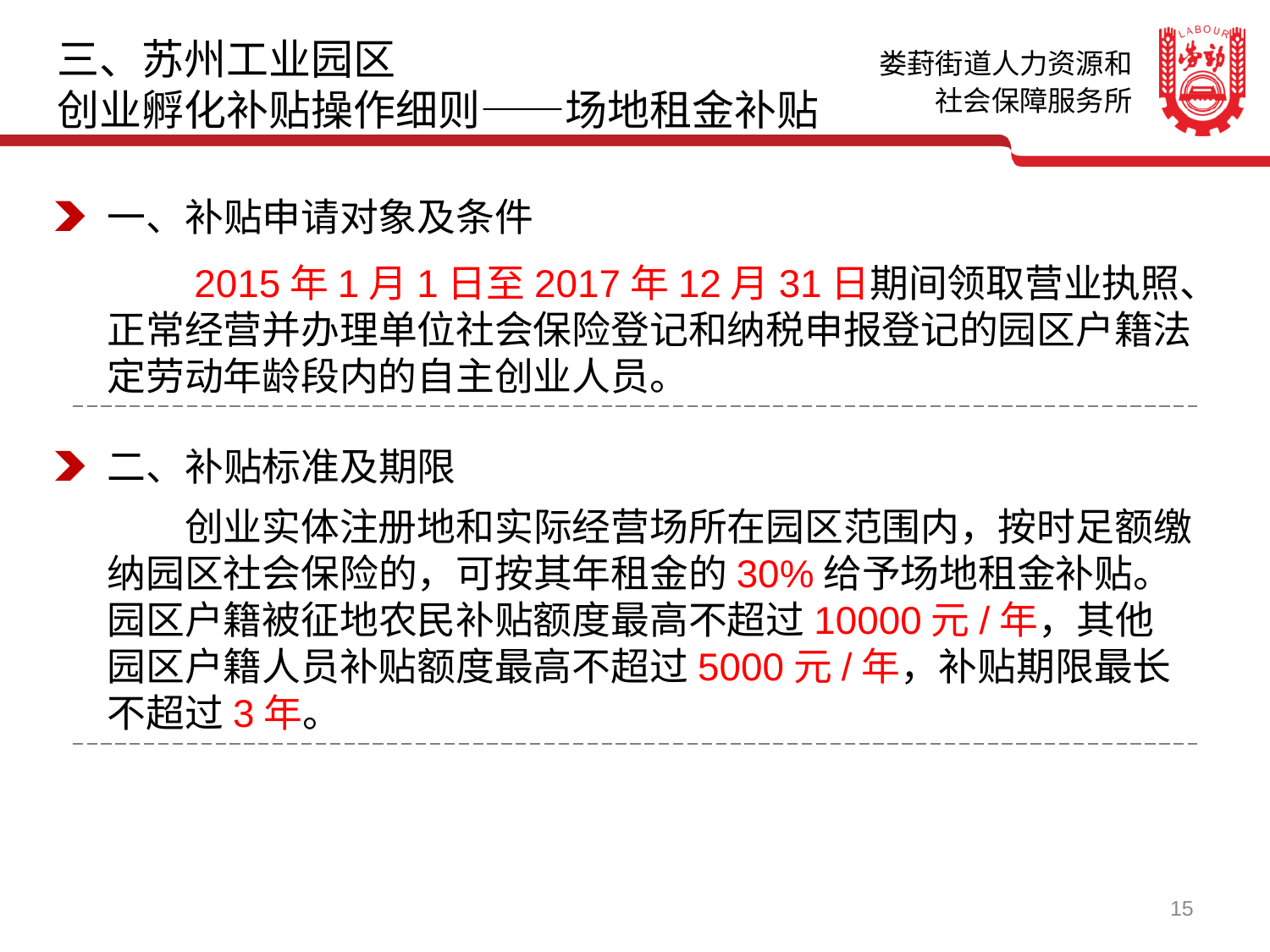

三、苏州工业园区
创业孵化补贴操作细则——场地租金补贴
一、补贴申请对象及条件

　　2015年1月1日至2017年12月31日期间领取营业执照、正常经营并办理单位社会保险登记和纳税申报登记的园区户籍法定劳动年龄段内的自主创业人员。
二、补贴标准及期限

　　创业实体注册地和实际经营场所在园区范围内，按时足额缴纳园区社会保险的，可按其年租金的30%给予场地租金补贴。园区户籍被征地农民补贴额度最高不超过10000元/年，其他园区户籍人员补贴额度最高不超过5000元/年，补贴期限最长不超过3年。
15